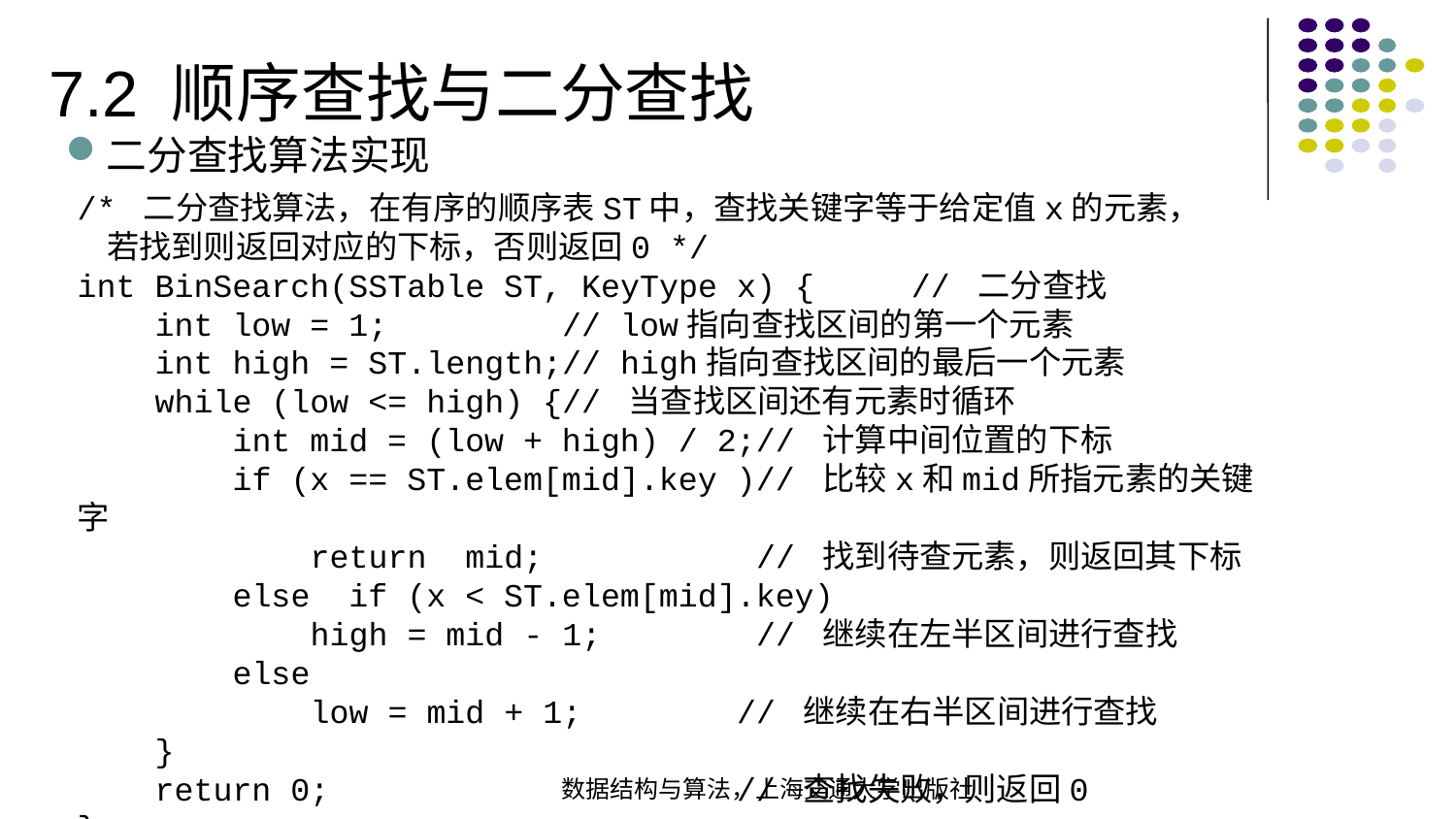

7.2 顺序查找与二分查找
二分查找算法实现
/* 二分查找算法，在有序的顺序表ST中，查找关键字等于给定值x的元素，    若找到则返回对应的下标，否则返回0 */int BinSearch(SSTable ST, KeyType x) {     // 二分查找    int low = 1;         // low指向查找区间的第一个元素     int high = ST.length;// high指向查找区间的最后一个元素    while (low <= high) {// 当查找区间还有元素时循环         int mid = (low + high) / 2;// 计算中间位置的下标         if (x == ST.elem[mid].key )// 比较x和mid所指元素的关键字             return  mid;           // 找到待查元素，则返回其下标        else  if (x < ST.elem[mid].key)            high = mid - 1;        // 继续在左半区间进行查找        else            low = mid + 1;        // 继续在右半区间进行查找    }    return 0;                     // 查找失败，则返回0
}